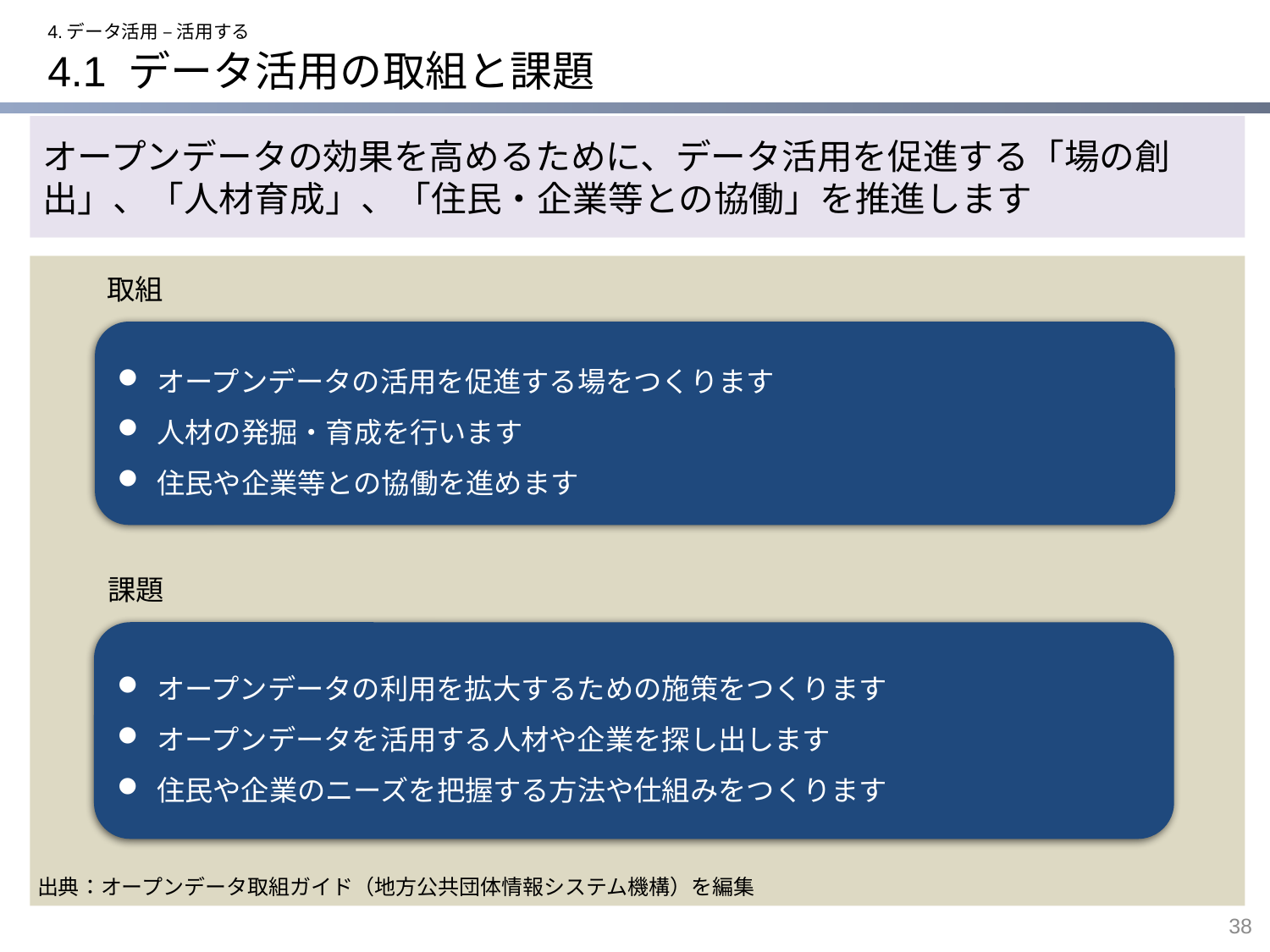

4.データ活用 – 活用する
# 4.1 データ活用の取組と課題
オープンデータの効果を高めるために、データ活用を促進する「場の創出」、「人材育成」、「住民・企業等との協働」を推進します

取組
オープンデータの活用を促進する場をつくります
人材の発掘・育成を行います
住民や企業等との協働を進めます
課題
オープンデータの利用を拡大するための施策をつくります
オープンデータを活用する人材や企業を探し出します
住民や企業のニーズを把握する方法や仕組みをつくります
出典：オープンデータ取組ガイド（地方公共団体情報システム機構）を編集
38